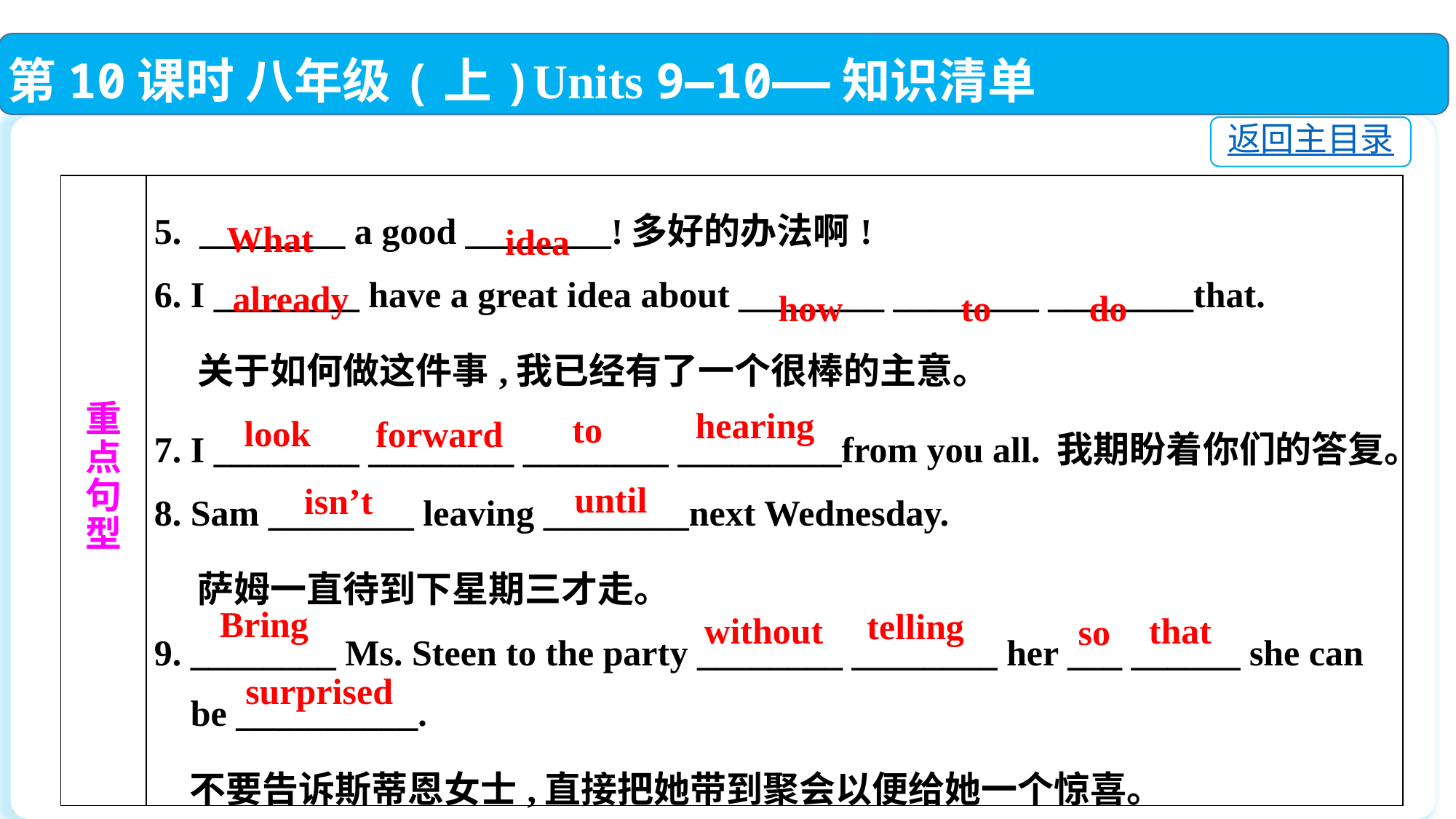

第10课时 八年级(上)Units 9—10——知识清单

返回主目录
| 重 点 句 型 | 5. \_\_\_\_\_\_\_\_ a good \_\_\_\_\_\_\_\_!多好的办法啊! 6. I \_\_\_\_\_\_\_\_ have a great idea about \_\_\_\_\_\_\_\_ \_\_\_\_\_\_\_\_ \_\_\_\_\_\_\_\_that. 关于如何做这件事,我已经有了一个很棒的主意。 7. I \_\_\_\_\_\_\_\_ \_\_\_\_\_\_\_\_ \_\_\_\_\_\_\_\_ \_\_\_\_\_\_\_\_\_from you all. 我期盼着你们的答复。 8. Sam \_\_\_\_\_\_\_\_ leaving \_\_\_\_\_\_\_\_next Wednesday. 萨姆一直待到下星期三才走。 9. \_\_\_\_\_\_\_\_ Ms. Steen to the party \_\_\_\_\_\_\_\_ \_\_\_\_\_\_\_\_ her \_\_\_ \_\_\_\_\_\_ she can be \_\_\_\_\_\_\_\_\_\_. 不要告诉斯蒂恩女士,直接把她带到聚会以便给她一个惊喜。 |
| --- | --- |
What
idea

already
how
to
do
hearing
to
look
forward
until
isn’t
Bring
telling
without
that
so
surprised